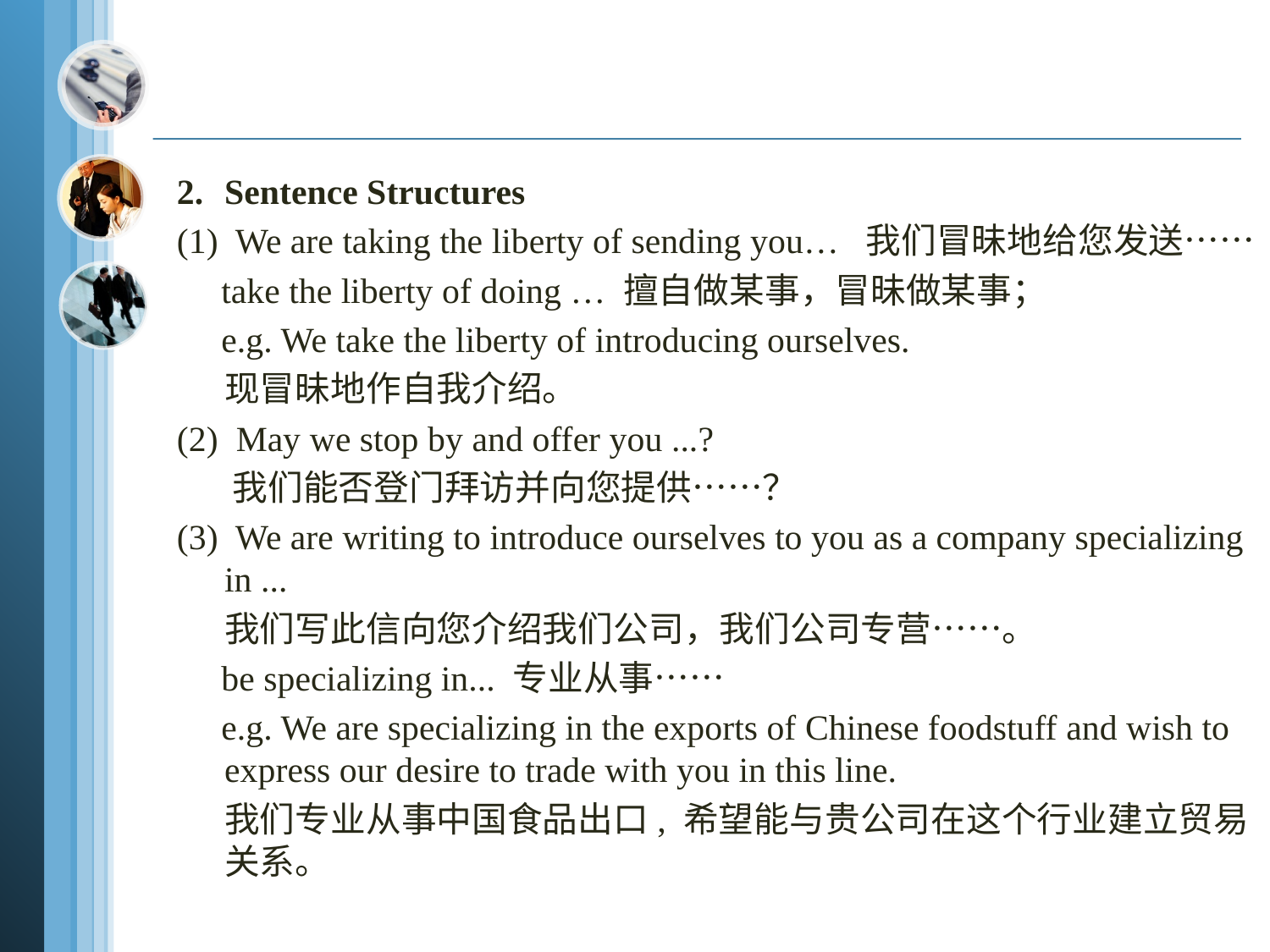

2.	Sentence Structures
(1)  We are taking the liberty of sending you…  我们冒昧地给您发送……
     take the liberty of doing … 擅自做某事，冒昧做某事；
     e.g. We take the liberty of introducing ourselves.
     现冒昧地作自我介绍。
(2)  May we stop by and offer you ...?
      我们能否登门拜访并向您提供……？
(3)  We are writing to introduce ourselves to you as a company specializing in ...
     我们写此信向您介绍我们公司，我们公司专营……。
     be specializing in... 专业从事……
     e.g. We are specializing in the exports of Chinese foodstuff and wish to express our desire to trade with you in this line.
     我们专业从事中国食品出口, 希望能与贵公司在这个行业建立贸易关系。